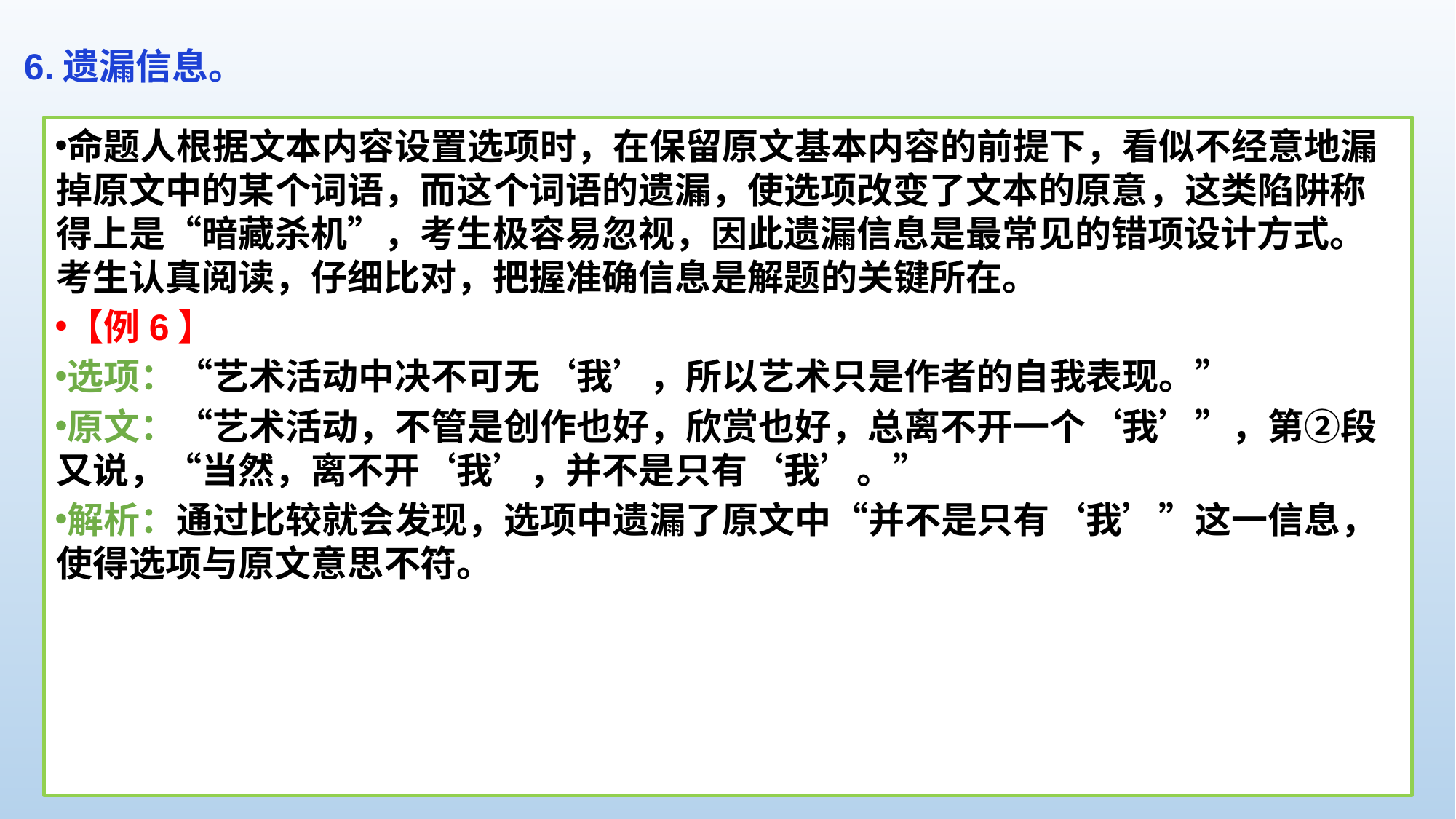

6.遗漏信息。
命题人根据文本内容设置选项时，在保留原文基本内容的前提下，看似不经意地漏掉原文中的某个词语，而这个词语的遗漏，使选项改变了文本的原意，这类陷阱称得上是“暗藏杀机”，考生极容易忽视，因此遗漏信息是最常见的错项设计方式。考生认真阅读，仔细比对，把握准确信息是解题的关键所在。
【例6】
选项：“艺术活动中决不可无‘我’，所以艺术只是作者的自我表现。”
原文：“艺术活动，不管是创作也好，欣赏也好，总离不开一个‘我’”，第②段又说，“当然，离不开‘我’，并不是只有‘我’。”
解析：通过比较就会发现，选项中遗漏了原文中“并不是只有‘我’”这一信息，使得选项与原文意思不符。